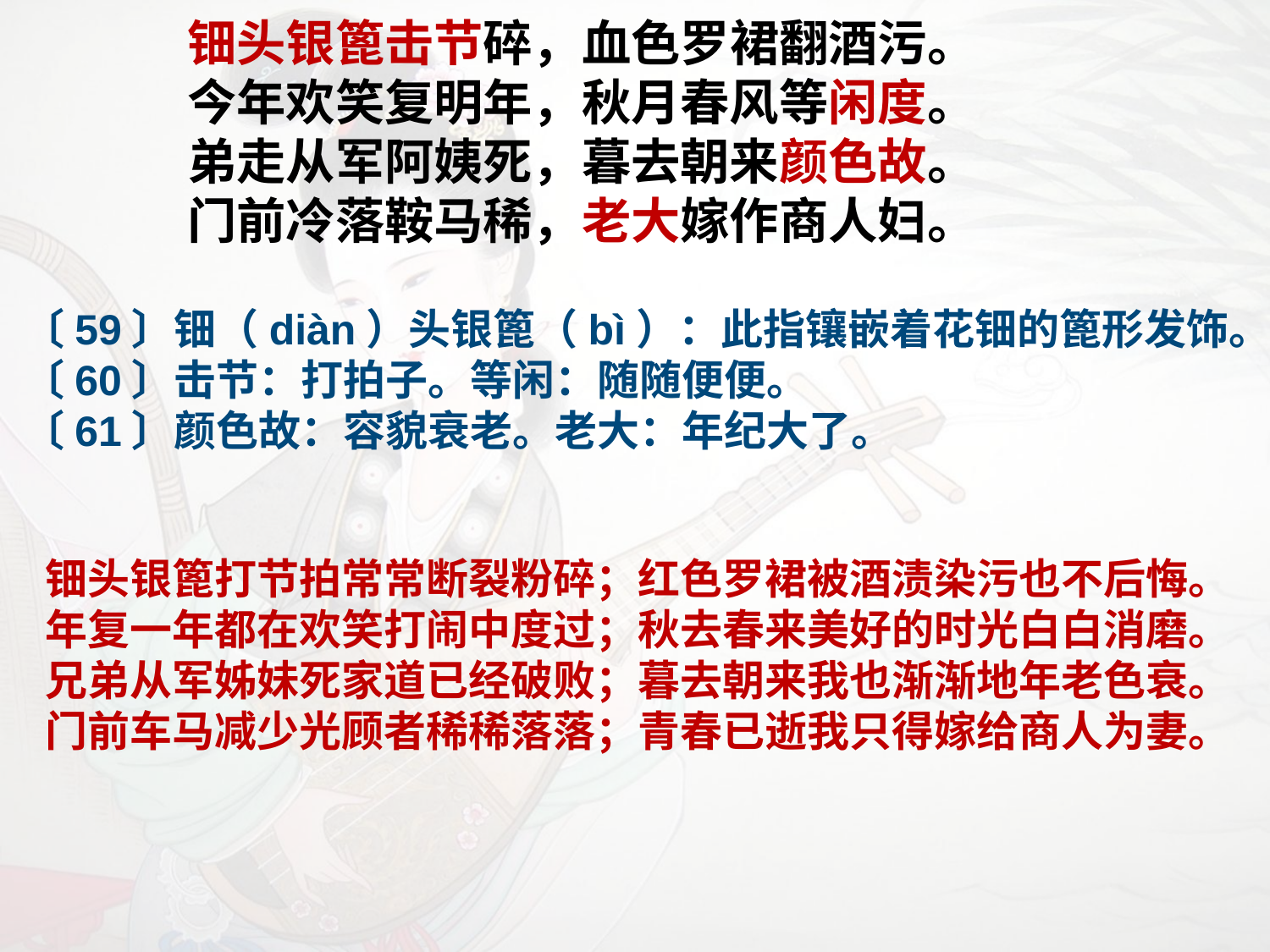

钿头银篦击节碎，血色罗裙翻酒污。
今年欢笑复明年，秋月春风等闲度。
弟走从军阿姨死，暮去朝来颜色故。
门前冷落鞍马稀，老大嫁作商人妇。
〔59〕钿（diàn）头银篦（bì）：此指镶嵌着花钿的篦形发饰。
〔60〕击节：打拍子。等闲：随随便便。
〔61〕颜色故：容貌衰老。老大：年纪大了。
钿头银篦打节拍常常断裂粉碎；红色罗裙被酒渍染污也不后悔。年复一年都在欢笑打闹中度过；秋去春来美好的时光白白消磨。兄弟从军姊妹死家道已经破败；暮去朝来我也渐渐地年老色衰。门前车马减少光顾者稀稀落落；青春已逝我只得嫁给商人为妻。